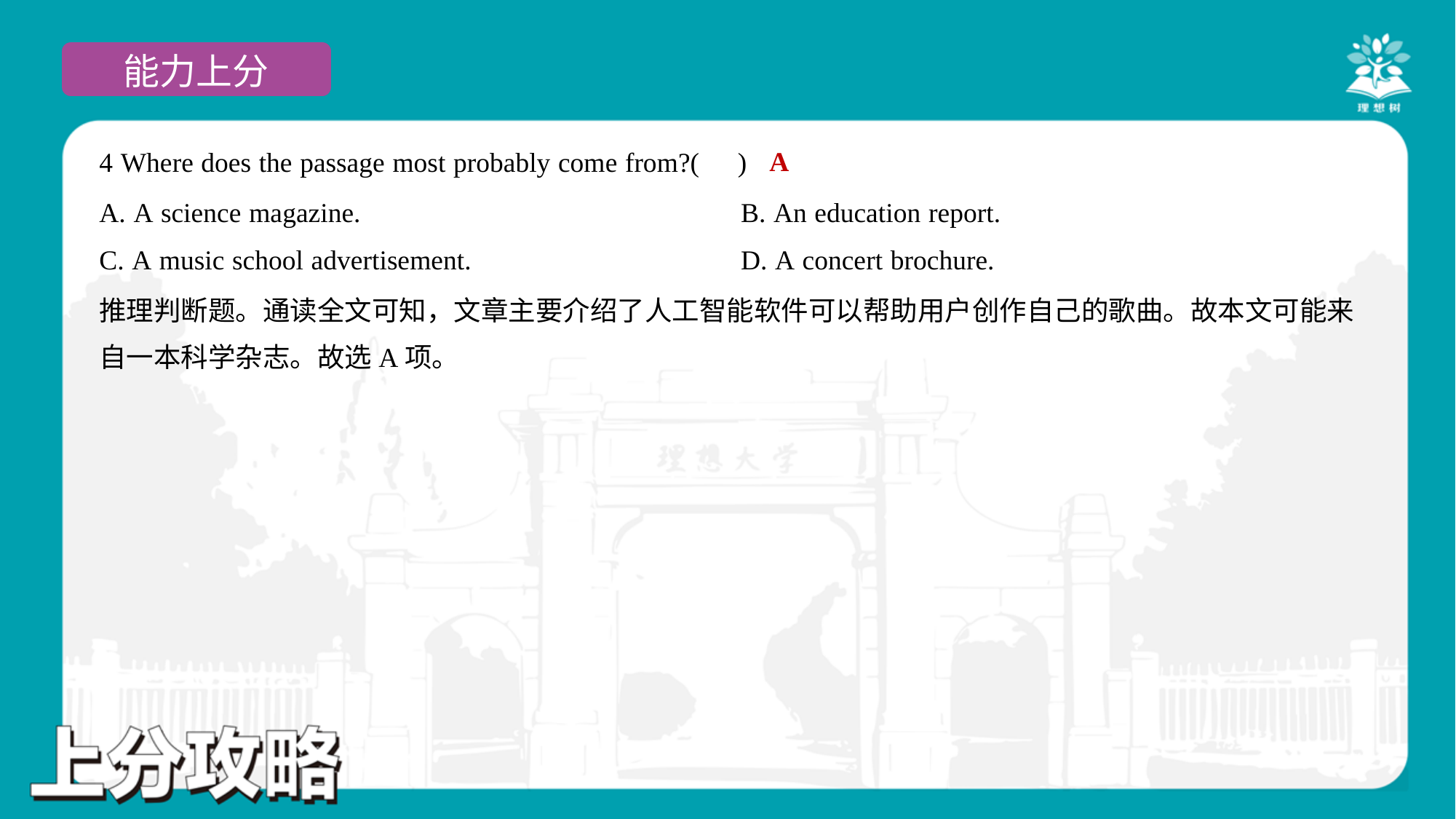

A
4 Where does the passage most probably come from?(     )
A. A science magazine.	B. An education report.
C. A music school advertisement.	D. A concert brochure.
推理判断题。通读全文可知，文章主要介绍了人工智能软件可以帮助用户创作自己的歌曲。故本文可能来
自一本科学杂志。故选A项。